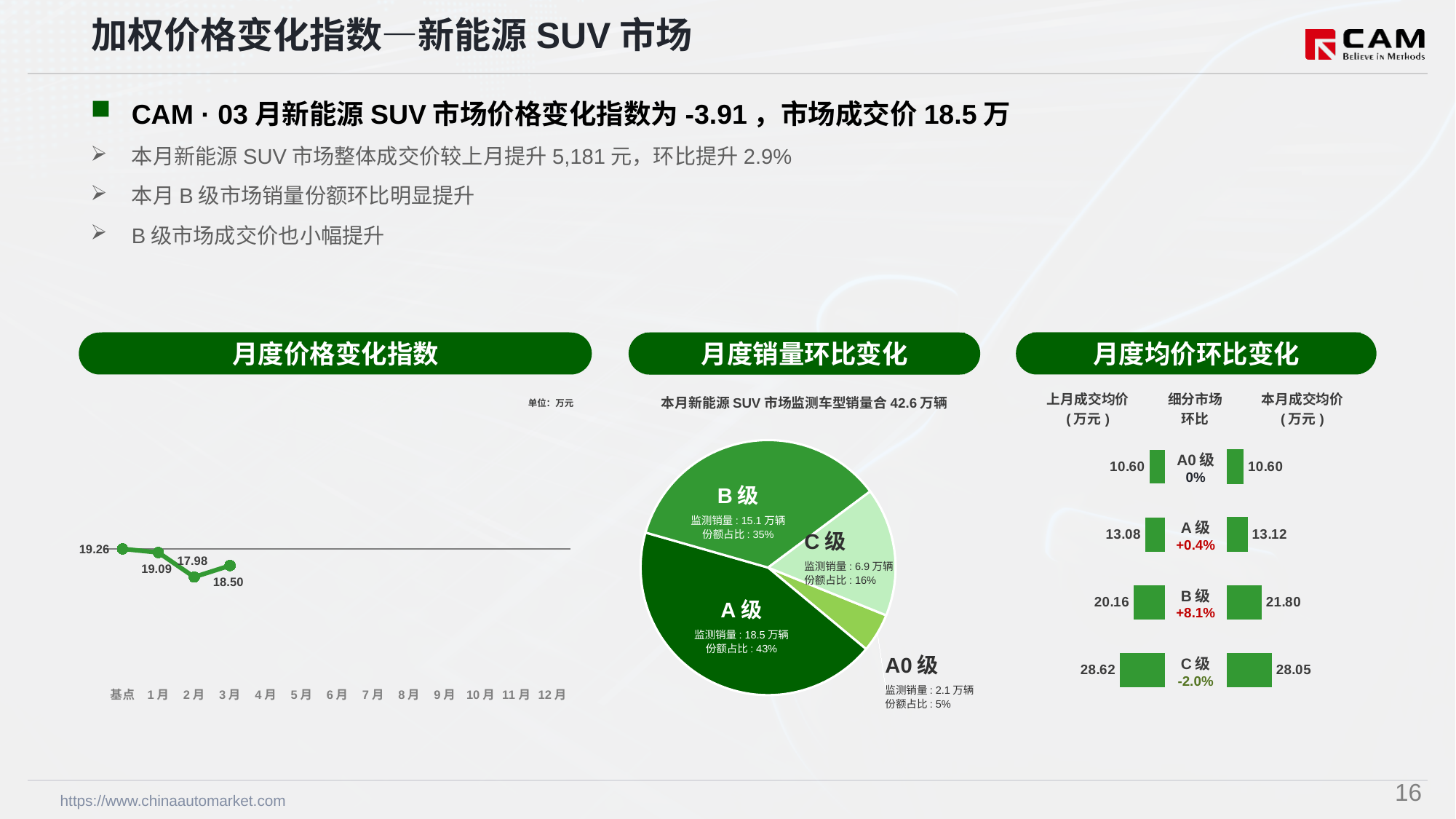

加权价格变化指数—新能源SUV市场
CAM · 03月新能源SUV市场价格变化指数为-3.91，市场成交价18.5万
本月新能源SUV市场整体成交价较上月提升5,181元，环比提升2.9%
本月B级市场销量份额环比明显提升
B级市场成交价也小幅提升
月度价格变化指数

月度均价环比变化

月度销量环比变化

本月新能源SUV市场监测车型销量合42.6万辆

### Chart

| Category | 细分市场 |
|---|---|
| A0级 | 20951.0 |
| A级 | 184747.0 |
| B级 | 150581.0 |
| C级 | 69433.0 |
B级
监测销量: 15.1万辆
份额占比: 35%
C级
监测销量: 6.9万辆
份额占比: 16%
A级
监测销量: 18.5万辆
份额占比: 43%
A0级
监测销量: 2.1万辆
份额占比: 5%

### Chart

| Category | Y2024 |
|---|---|
| 基点 | 0.0 |
| 1月 | -0.85 |
| 2月 | -6.6 |
| 3月 | -3.91 |
| 4月 | None |
| 5月 | None |
| 6月 | None |
| 7月 | None |
| 8月 | None |
| 9月 | None |
| 10月 | None |
| 11月 | None |
| 12月 | None |
| 上月成交均价 (万元) | 细分市场 环比 | 本月成交均价 (万元) |
| --- | --- | --- |
单位：万元
| A0级 0% |
| --- |
| A级 +0.4% |
| B级 +8.1% |
| C级 -2.0% |

### Chart

| Category | 成交均价 |
|---|---|
| A0 | 10.6 |
| A | 13.08 |
| B | 20.16 |
| C | 28.62 |

### Chart

| Category | 金额 |
|---|---|
| A0 | 10.6 |
| A | 13.12 |
| B | 21.8 |
| C | 28.05 |
16